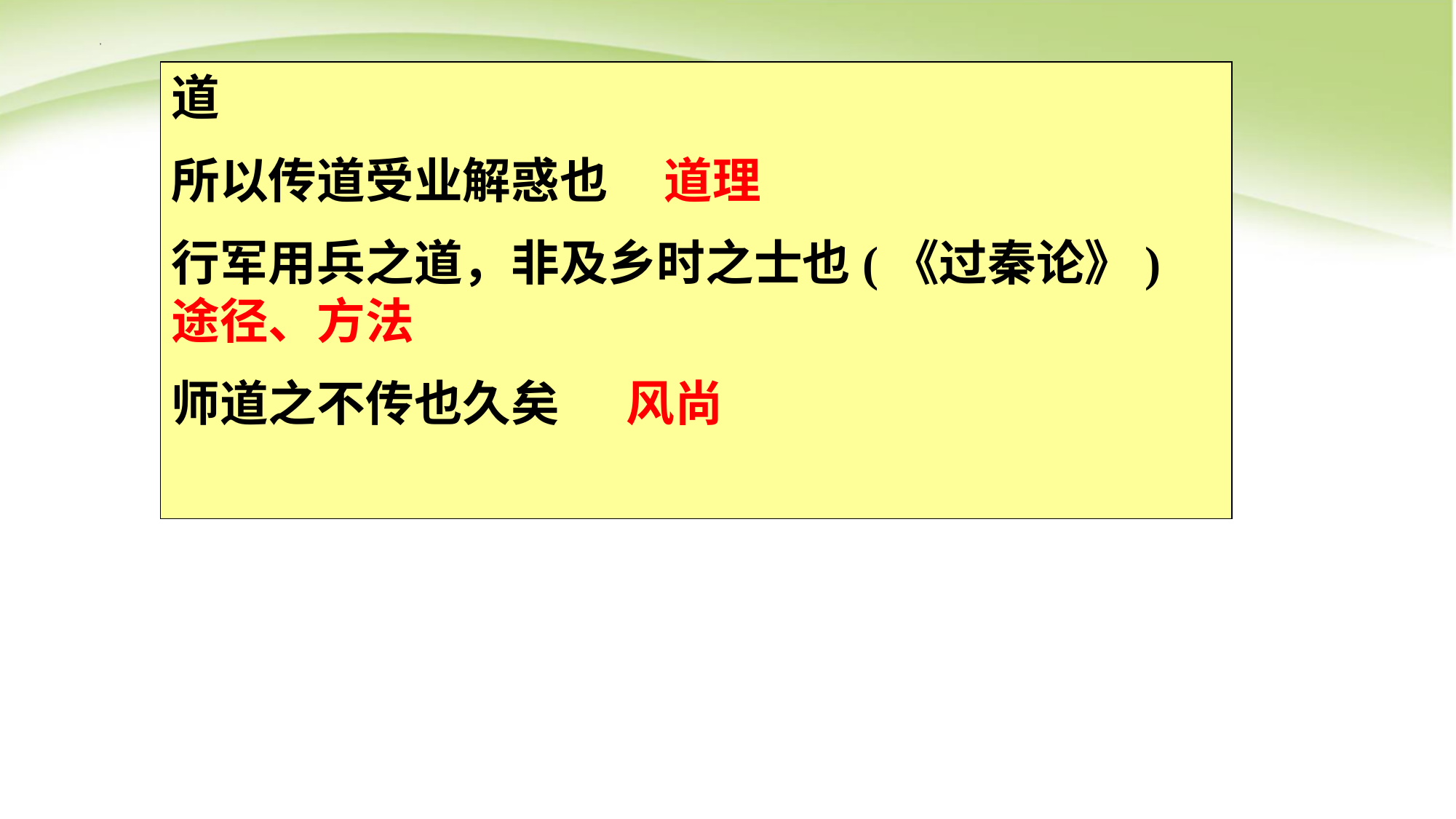

道
所以传道受业解惑也     道理
行军用兵之道，非及乡时之士也(《过秦论》)    途径、方法
师道之不传也久矣      风尚